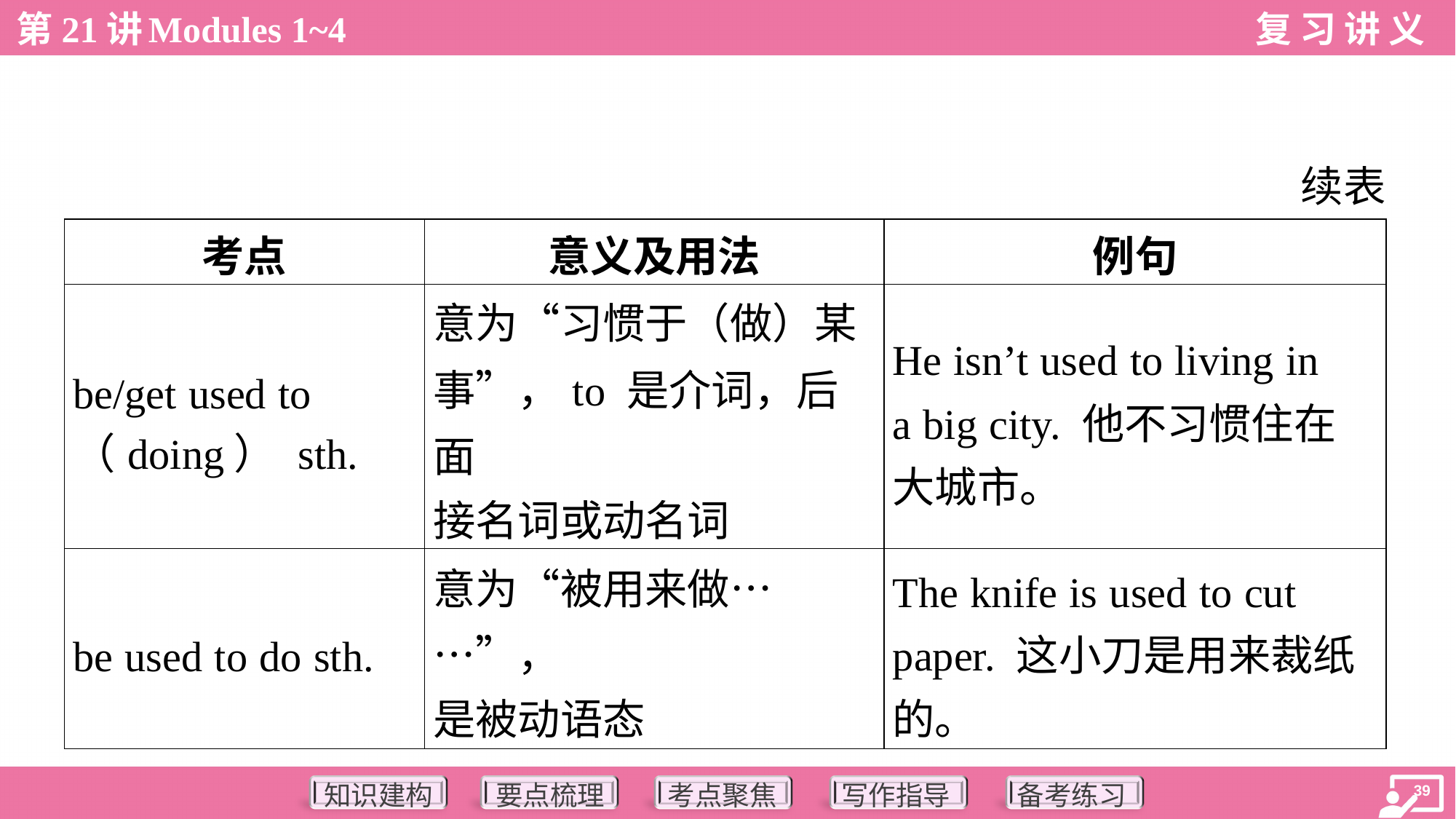

续表
| 考点 | 意义及用法 | 例句 |
| --- | --- | --- |
| be/get used to （doing） sth. | 意为“习惯于（做）某 事”，to 是介词，后面 接名词或动名词 | He isn’t used to living in a big city. 他不习惯住在 大城市。 |
| be used to do sth. | 意为“被用来做……”， 是被动语态 | The knife is used to cut paper. 这小刀是用来裁纸 的。 |